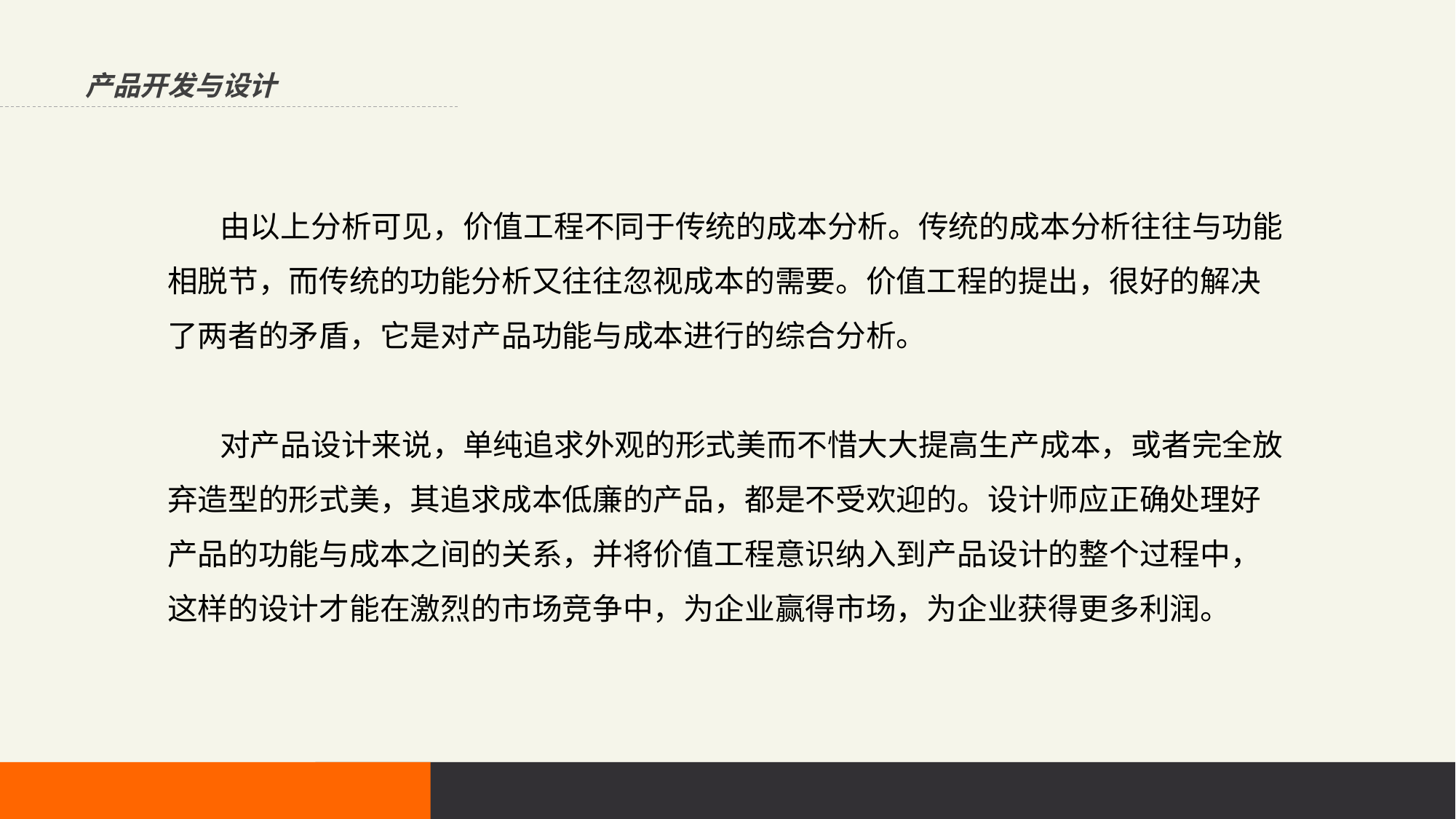

产品开发与设计
  由以上分析可见，价值工程不同于传统的成本分析。传统的成本分析往往与功能相脱节，而传统的功能分析又往往忽视成本的需要。价值工程的提出，很好的解决了两者的矛盾，它是对产品功能与成本进行的综合分析。

  对产品设计来说，单纯追求外观的形式美而不惜大大提高生产成本，或者完全放弃造型的形式美，其追求成本低廉的产品，都是不受欢迎的。设计师应正确处理好产品的功能与成本之间的关系，并将价值工程意识纳入到产品设计的整个过程中，这样的设计才能在激烈的市场竞争中，为企业赢得市场，为企业获得更多利润。